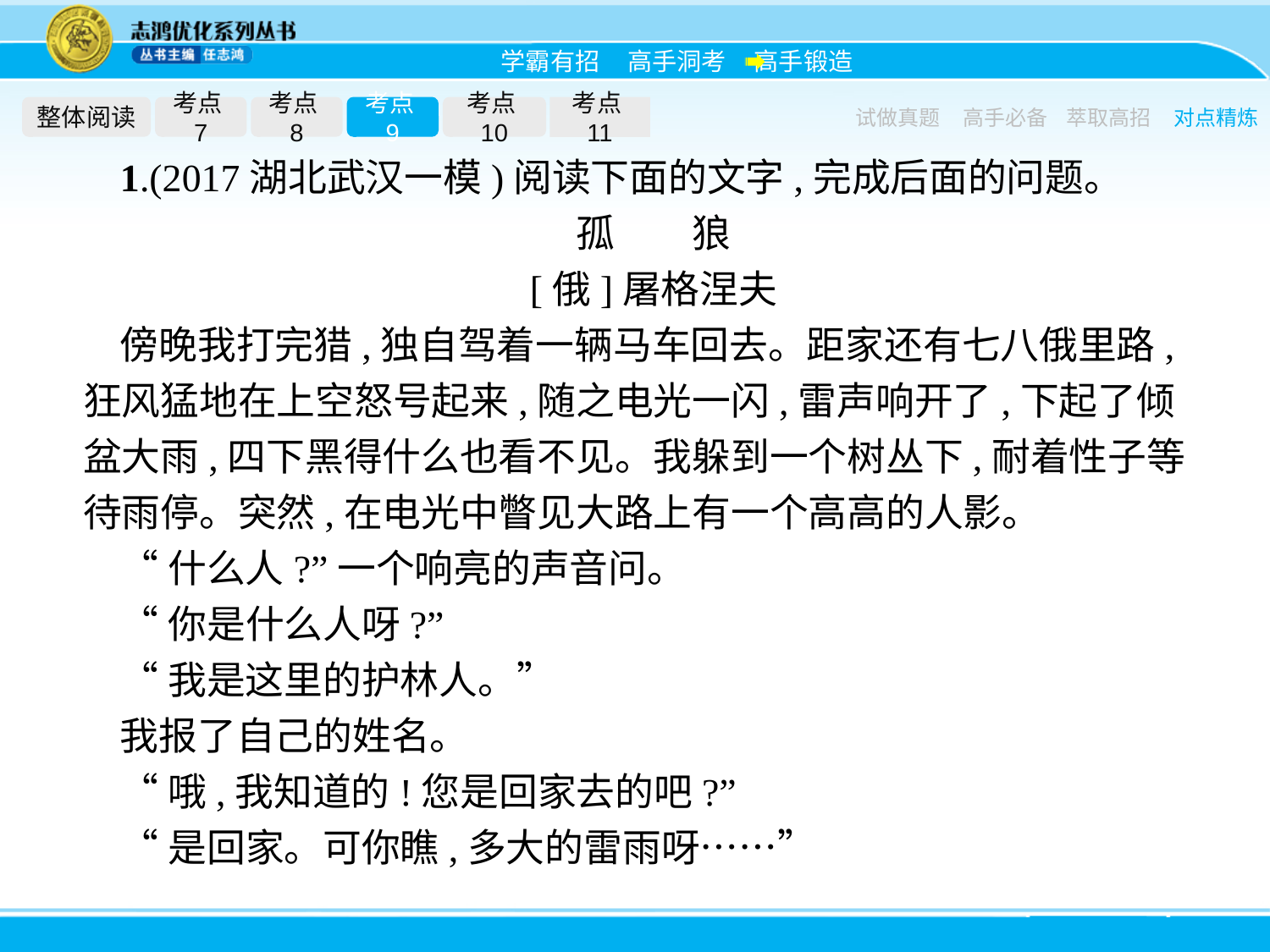

整体阅读
考点7
考点8
考点9
考点10
考点11
试做真题
高手必备
萃取高招
对点精炼
1.(2017湖北武汉一模)阅读下面的文字,完成后面的问题。
孤　　狼
[俄]屠格涅夫
傍晚我打完猎,独自驾着一辆马车回去。距家还有七八俄里路,狂风猛地在上空怒号起来,随之电光一闪,雷声响开了,下起了倾盆大雨,四下黑得什么也看不见。我躲到一个树丛下,耐着性子等待雨停。突然,在电光中瞥见大路上有一个高高的人影。
“什么人?”一个响亮的声音问。
“你是什么人呀?”
“我是这里的护林人。”
我报了自己的姓名。
“哦,我知道的!您是回家去的吧?”
“是回家。可你瞧,多大的雷雨呀……”